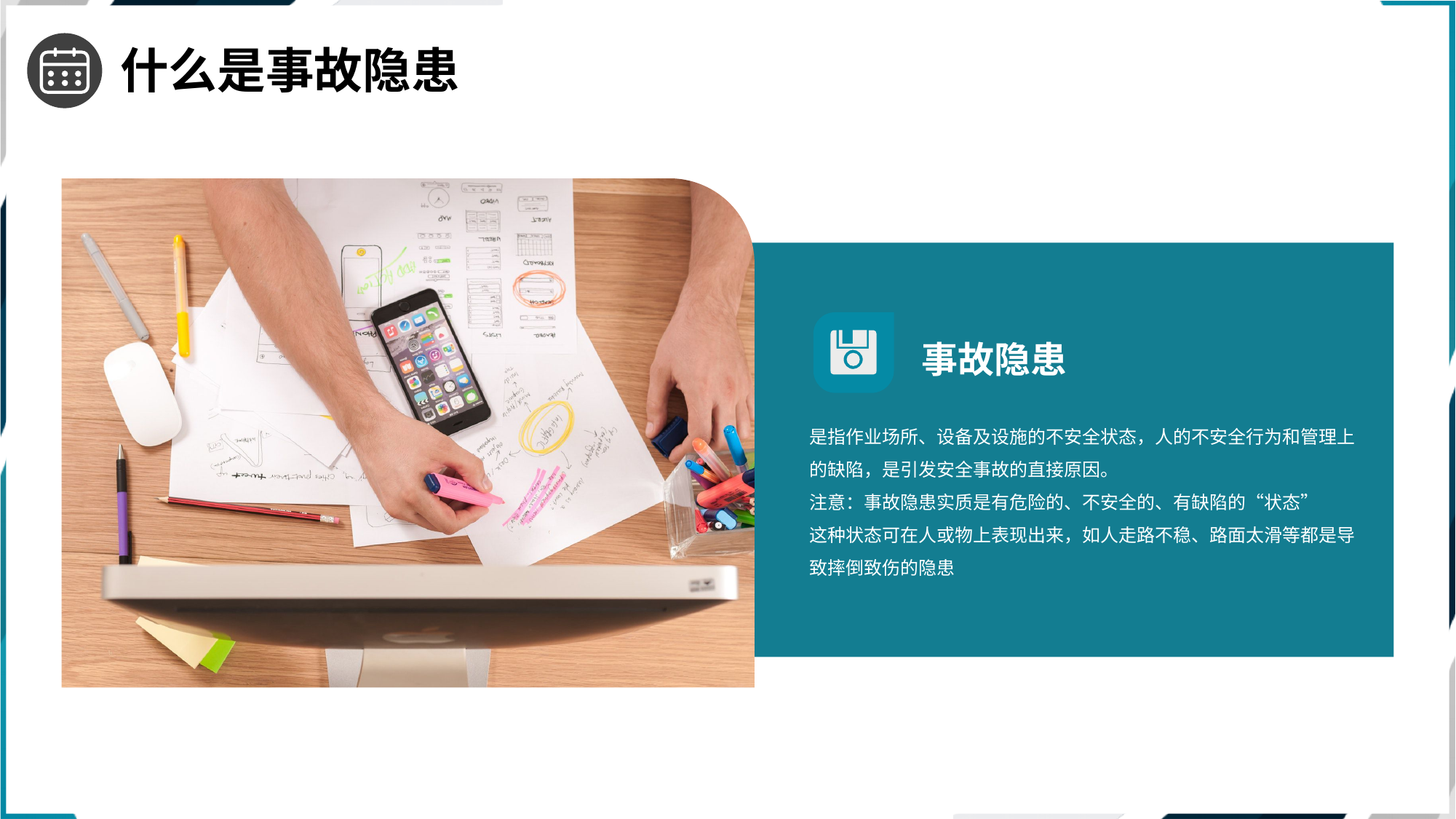

什么是事故隐患

事故隐患
是指作业场所、设备及设施的不安全状态，人的不安全行为和管理上的缺陷，是引发安全事故的直接原因。
注意：事故隐患实质是有危险的、不安全的、有缺陷的“状态”
这种状态可在人或物上表现出来，如人走路不稳、路面太滑等都是导致摔倒致伤的隐患